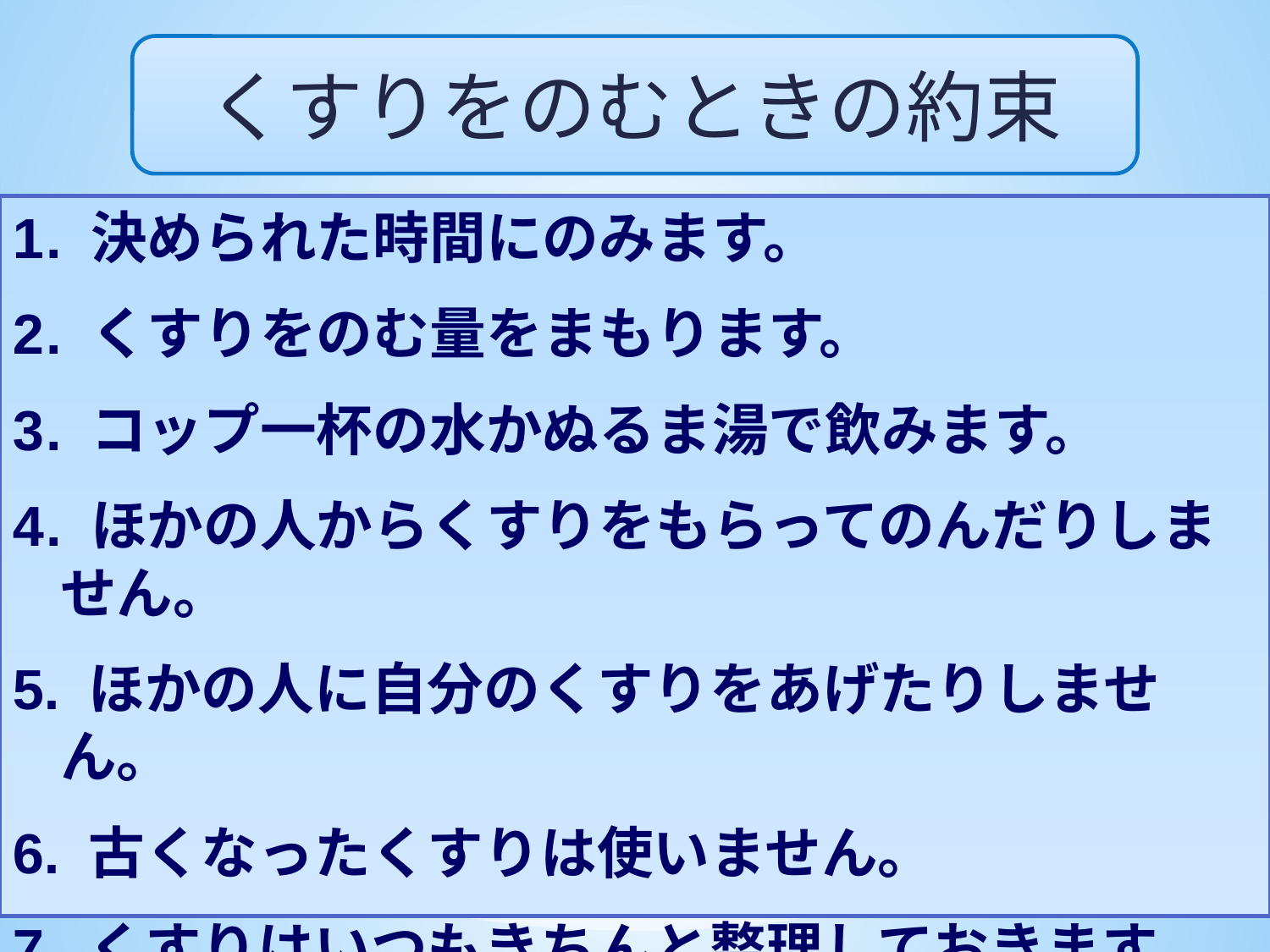

くすりをのむときの約束
 決められた時間にのみます。
 くすりをのむ量をまもります。
 コップ一杯の水かぬるま湯で飲みます。
 ほかの人からくすりをもらってのんだりしません。
5. ほかの人に自分のくすりをあげたりしません。
6. 古くなったくすりは使いません。
7. くすりはいつもきちんと整理しておきます。